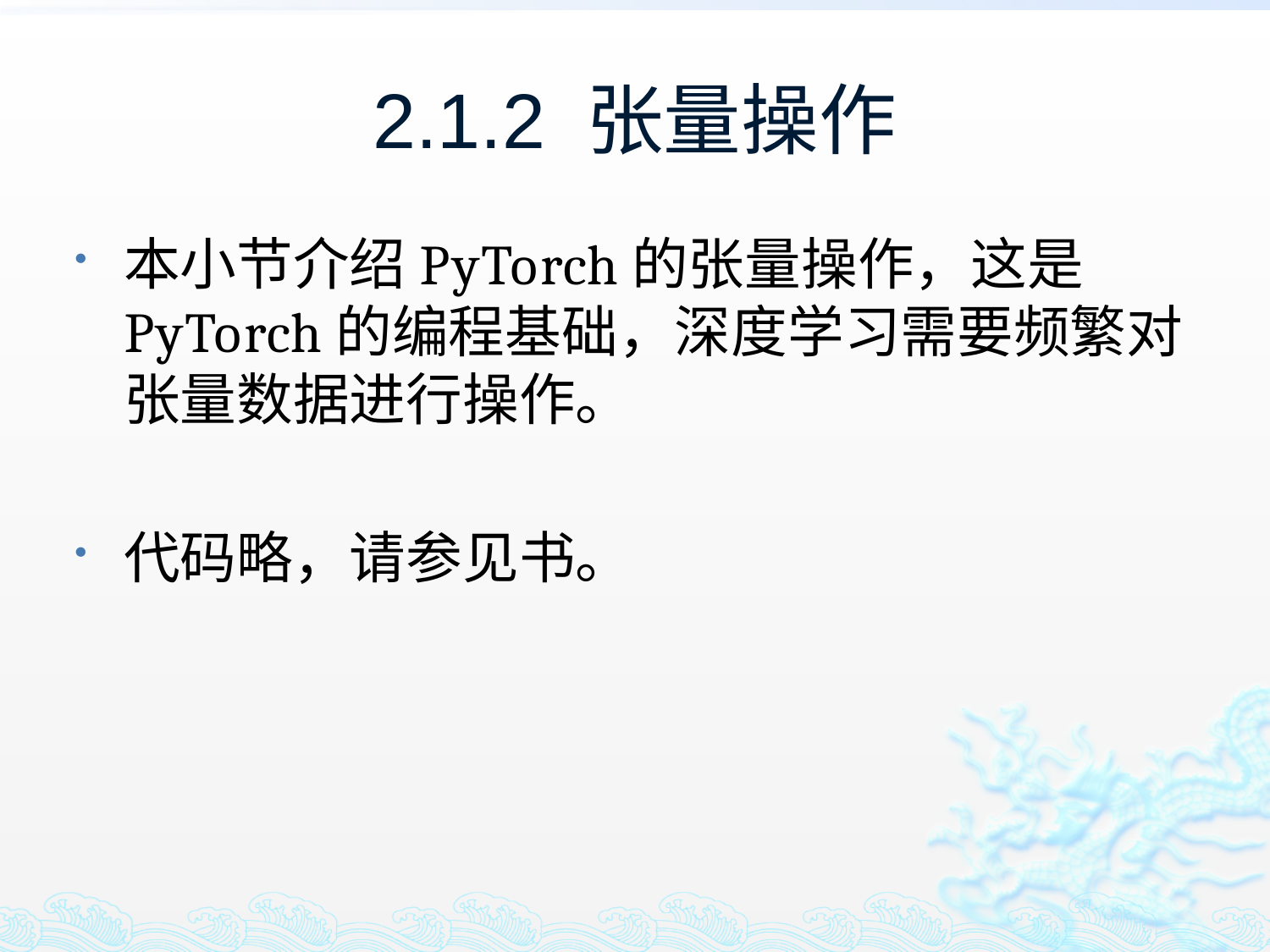

# 2.1.2 张量操作
本小节介绍PyTorch的张量操作，这是PyTorch的编程基础，深度学习需要频繁对张量数据进行操作。

代码略，请参见书。